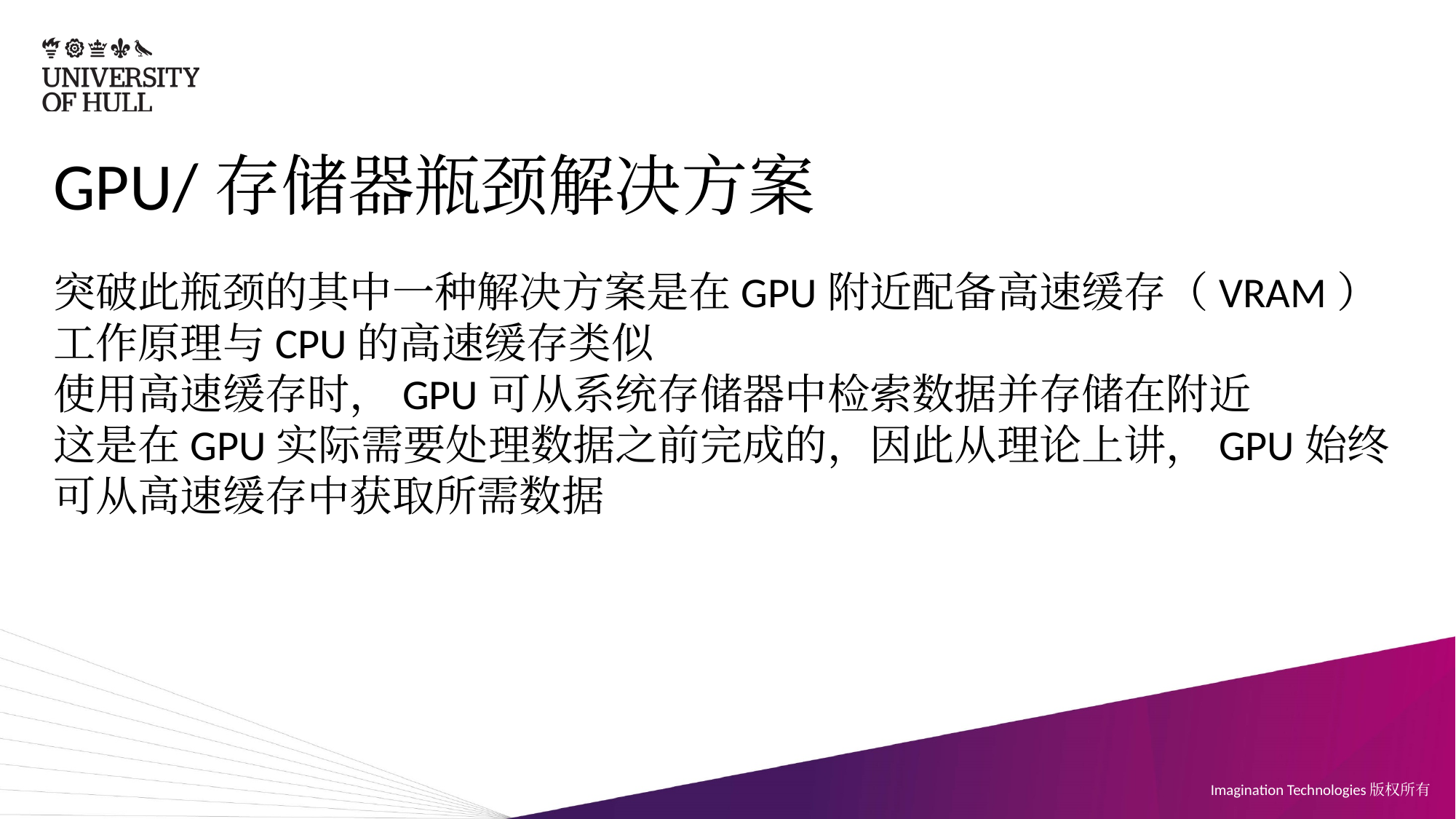

# GPU/存储器瓶颈解决方案
突破此瓶颈的其中一种解决方案是在GPU附近配备高速缓存（VRAM）
工作原理与CPU的高速缓存类似
使用高速缓存时，GPU可从系统存储器中检索数据并存储在附近
这是在GPU实际需要处理数据之前完成的，因此从理论上讲，GPU始终可从高速缓存中获取所需数据